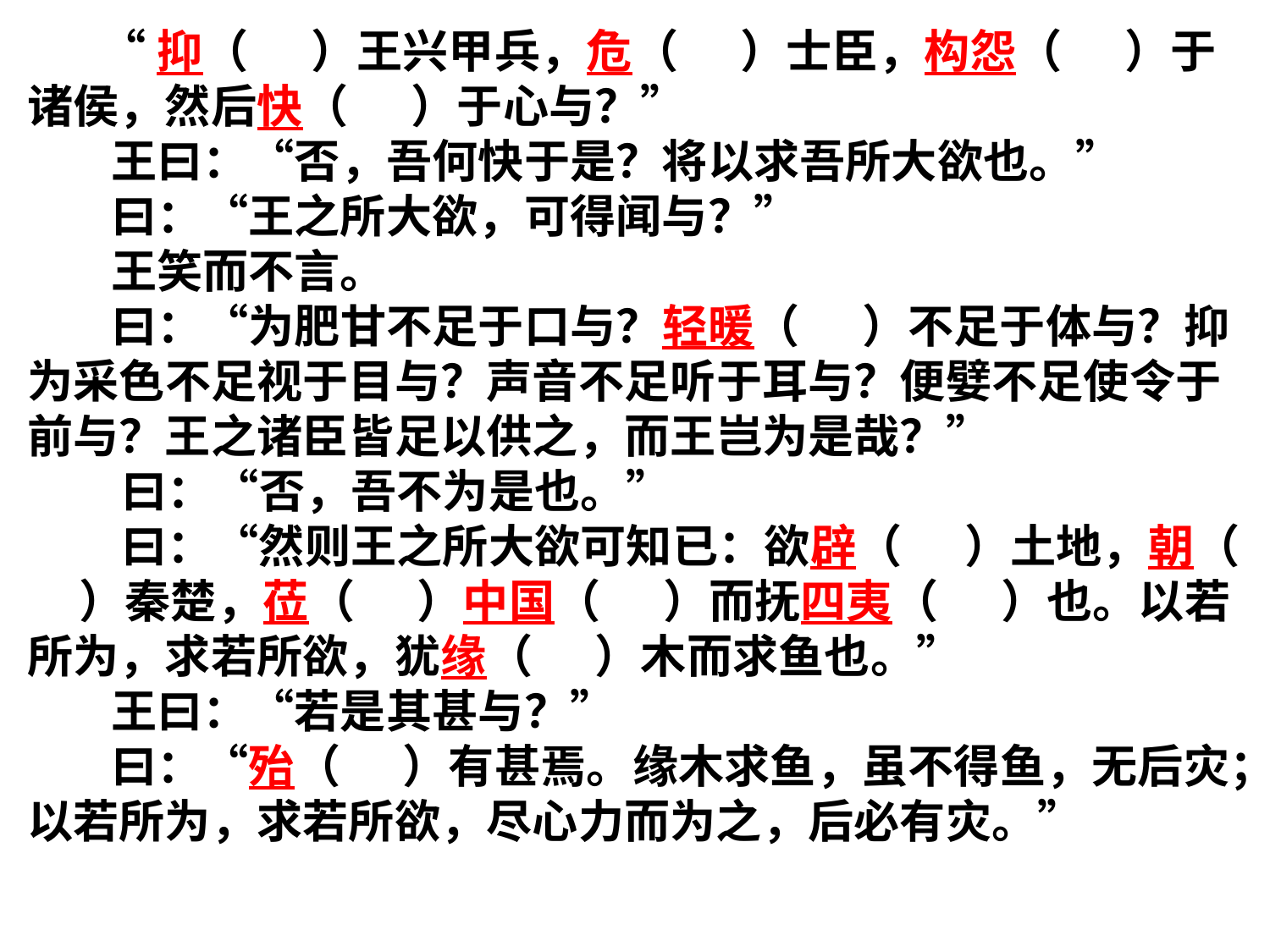

“抑（      ）王兴甲兵，危（      ）士臣，构怨（      ）于诸侯，然后快（      ）于心与？”
       王曰：“否，吾何快于是？将以求吾所大欲也。”
       曰：“王之所大欲，可得闻与？”
       王笑而不言。
       曰：“为肥甘不足于口与？轻暖（      ）不足于体与？抑为采色不足视于目与？声音不足听于耳与？便嬖不足使令于前与？王之诸臣皆足以供之，而王岂为是哉？”
        曰：“否，吾不为是也。”
        曰：“然则王之所大欲可知已：欲辟（      ）土地，朝（      ）秦楚，莅（      ）中国（      ）而抚四夷（      ）也。以若所为，求若所欲，犹缘（      ）木而求鱼也。”
       王曰：“若是其甚与？”
       曰：“殆（      ）有甚焉。缘木求鱼，虽不得鱼，无后灾；以若所为，求若所欲，尽心力而为之，后必有灾。”